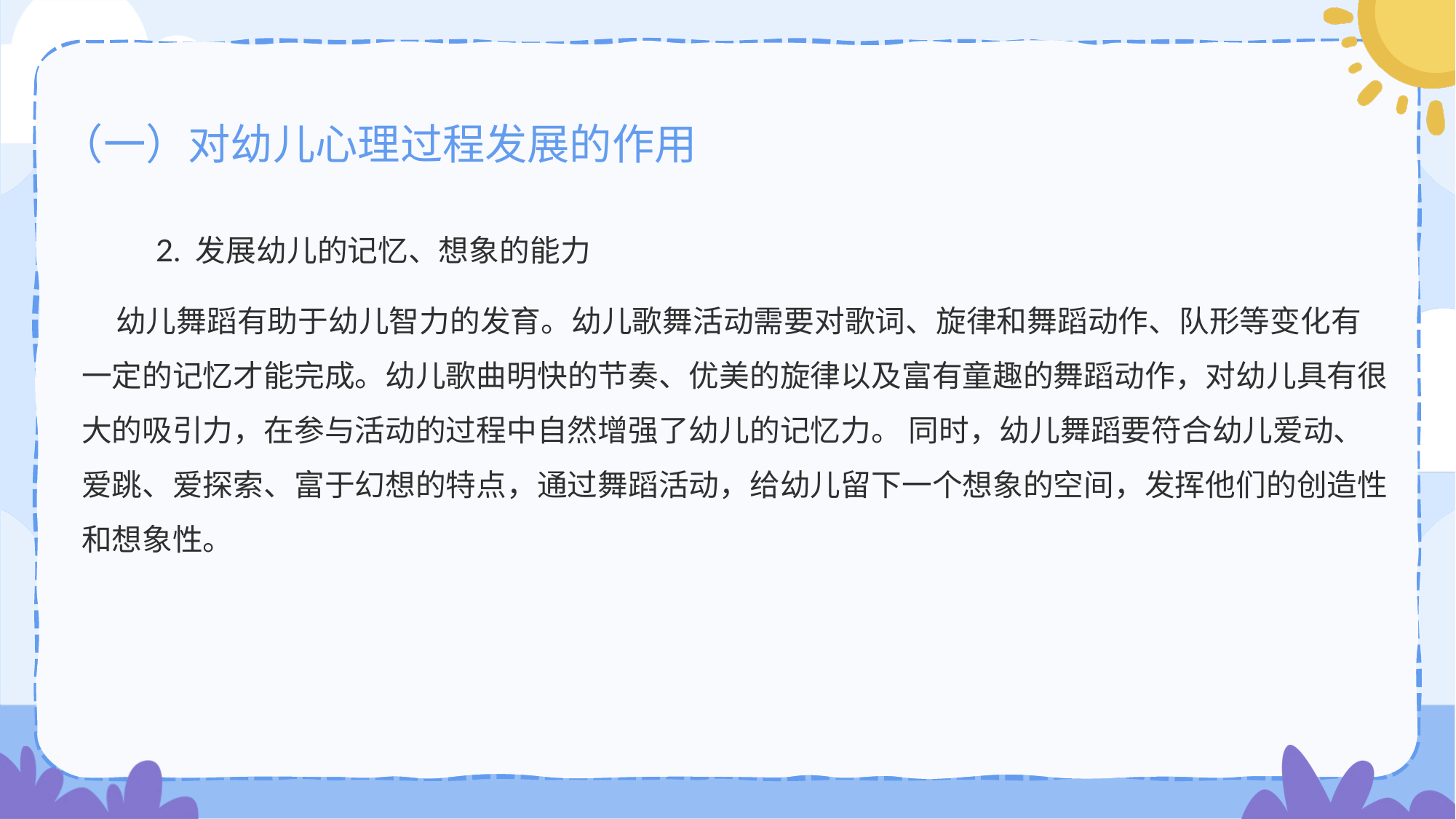

（一）对幼儿心理过程发展的作用
        2. 发展幼儿的记忆、想象的能力
    幼儿舞蹈有助于幼儿智力的发育。幼儿歌舞活动需要对歌词、旋律和舞蹈动作、队形等变化有一定的记忆才能完成。幼儿歌曲明快的节奏、优美的旋律以及富有童趣的舞蹈动作，对幼儿具有很大的吸引力，在参与活动的过程中自然增强了幼儿的记忆力。 同时，幼儿舞蹈要符合幼儿爱动、爱跳、爱探索、富于幻想的特点，通过舞蹈活动，给幼儿留下一个想象的空间，发挥他们的创造性和想象性。